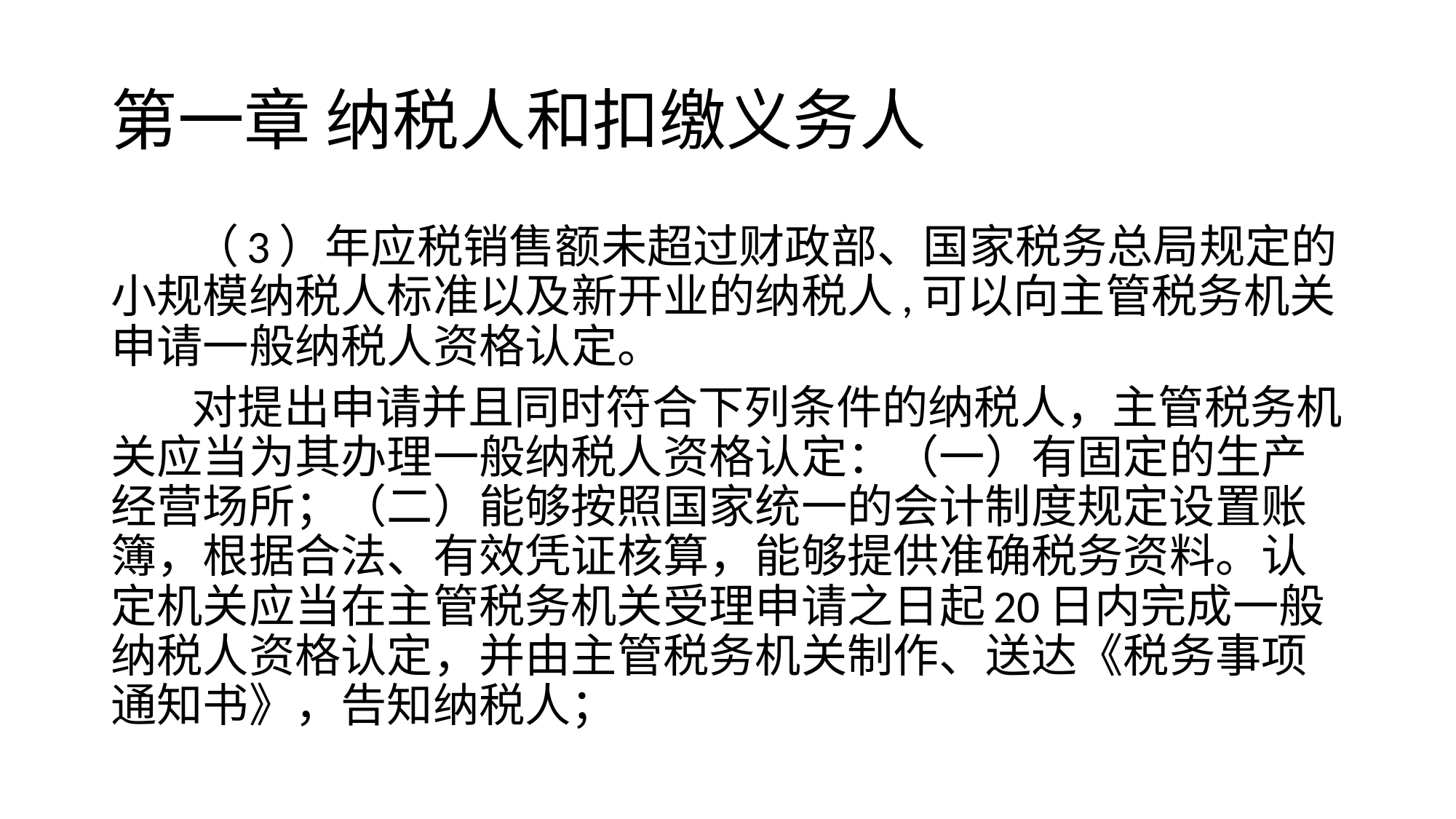

# 第一章 纳税人和扣缴义务人
        （3）年应税销售额未超过财政部、国家税务总局规定的小规模纳税人标准以及新开业的纳税人,可以向主管税务机关申请一般纳税人资格认定。
       对提出申请并且同时符合下列条件的纳税人，主管税务机关应当为其办理一般纳税人资格认定：（一）有固定的生产经营场所；（二）能够按照国家统一的会计制度规定设置账簿，根据合法、有效凭证核算，能够提供准确税务资料。认定机关应当在主管税务机关受理申请之日起20日内完成一般纳税人资格认定，并由主管税务机关制作、送达《税务事项通知书》，告知纳税人；